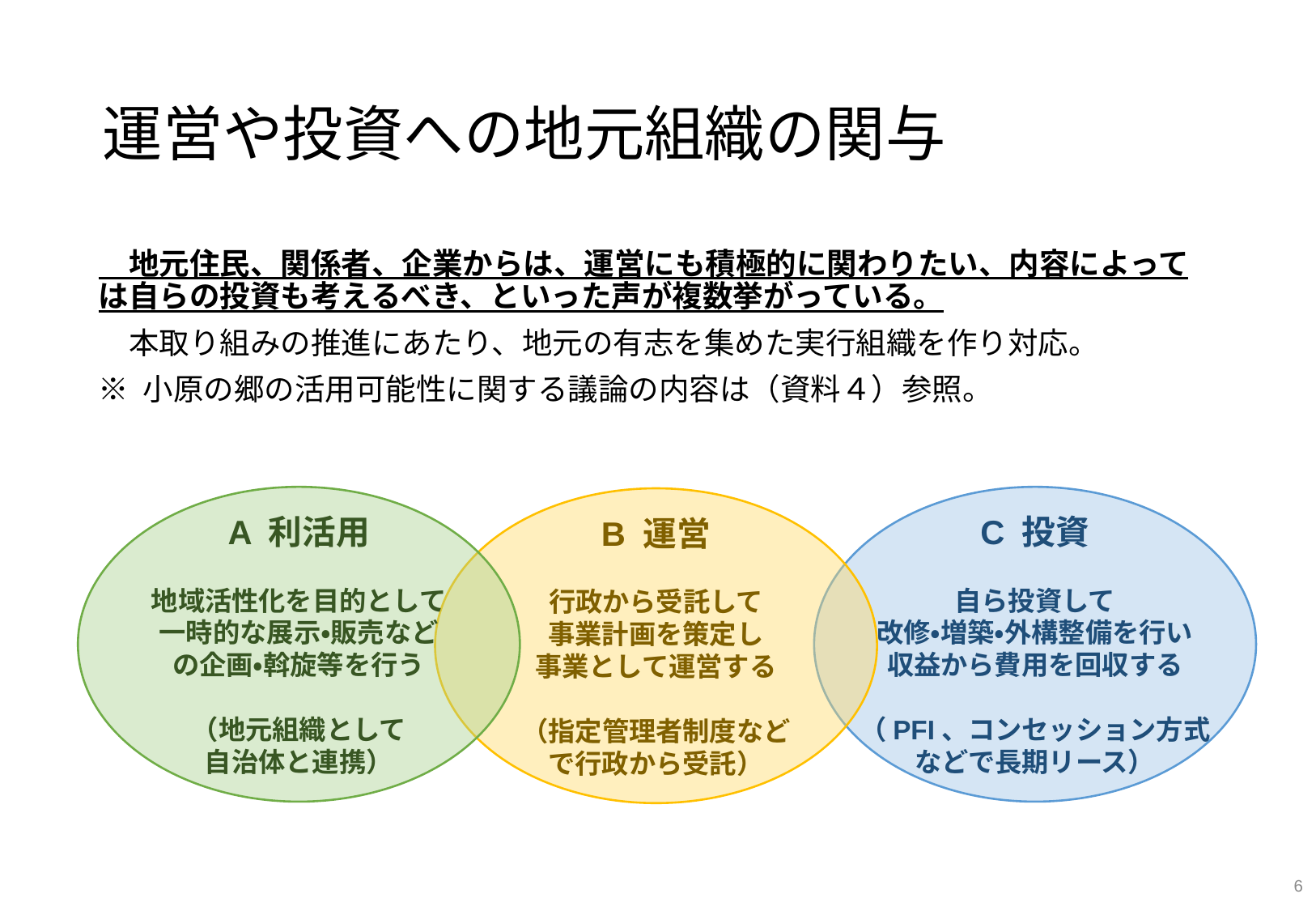

# 運営や投資への地元組織の関与
　地元住民、関係者、企業からは、運営にも積極的に関わりたい、内容によっては自らの投資も考えるべき、といった声が複数挙がっている。
　本取り組みの推進にあたり、地元の有志を集めた実行組織を作り対応。
※ 小原の郷の活用可能性に関する議論の内容は（資料４）参照。
A 利活用

地域活性化を目的として
一時的な展示・販売など
の企画・斡旋等を行う

（地元組織として
自治体と連携）
C 投資

自ら投資して
改修・増築・外構整備を行い
収益から費用を回収する

（PFI、コンセッション方式
などで長期リース）
B 運営

行政から受託して
事業計画を策定し
事業として運営する

（指定管理者制度など
で行政から受託）
6